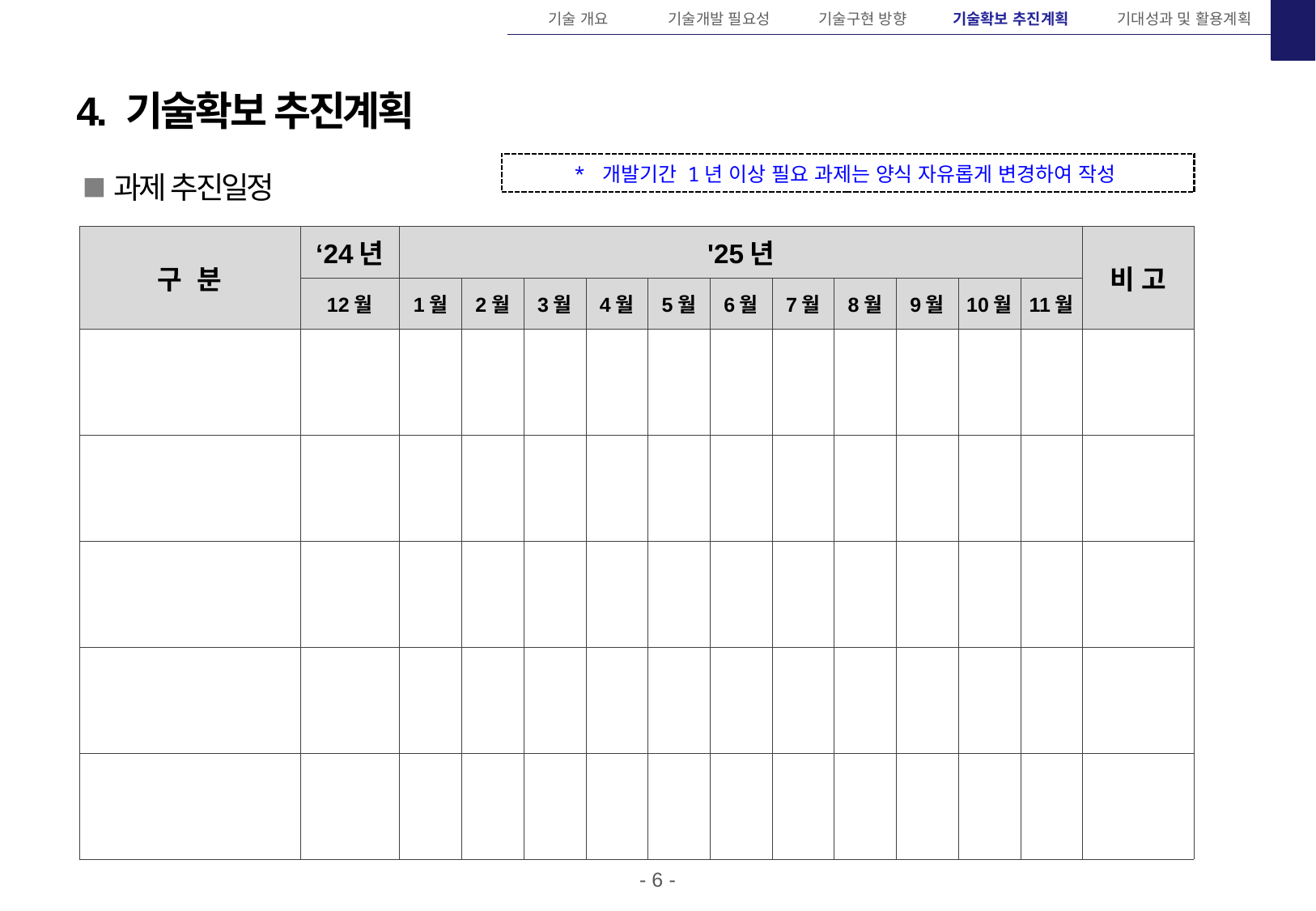

기술 개요
기술개발 필요성
기술구현 방향
기술확보 추진계획
기대성과 및 활용계획
4. 기술확보 추진계획
* 개발기간 1년 이상 필요 과제는 양식 자유롭게 변경하여 작성
    과제 추진일정

| 구 분 | ‘24년 | '25년 |  |  |  |  |  |  |  |  |  |  | 비 고 |
| --- | --- | --- | --- | --- | --- | --- | --- | --- | --- | --- | --- | --- | --- |
|  | 12월 | 1월 | 2월 | 3월 | 4월 | 5월 | 6월 | 7월 | 8월 | 9월 | 10월 | 11월 |  |
|  |  |  |  |  |  |  |  |  |  |  |  |  |  |
|  |  |  |  |  |  |  |  |  |  |  |  |  |  |
|  |  |  |  |  |  |  |  |  |  |  |  |  |  |
|  |  |  |  |  |  |  |  |  |  |  |  |  |  |
|  |  |  |  |  |  |  |  |  |  |  |  |  |  |